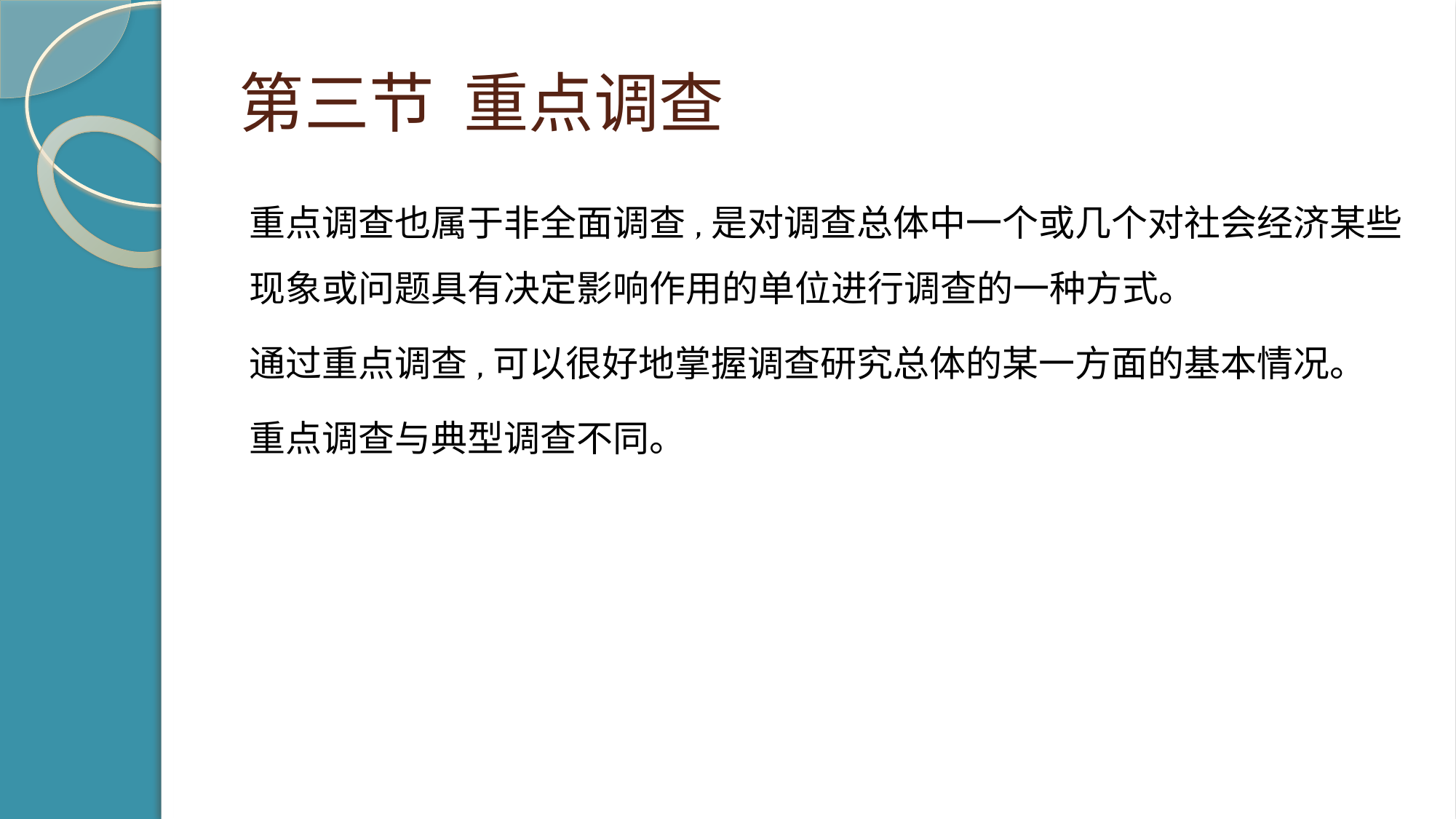

# 第三节  重点调查
重点调查也属于非全面调查,是对调查总体中一个或几个对社会经济某些现象或问题具有决定影响作用的单位进行调查的一种方式。
通过重点调查,可以很好地掌握调查研究总体的某一方面的基本情况。
重点调查与典型调查不同。